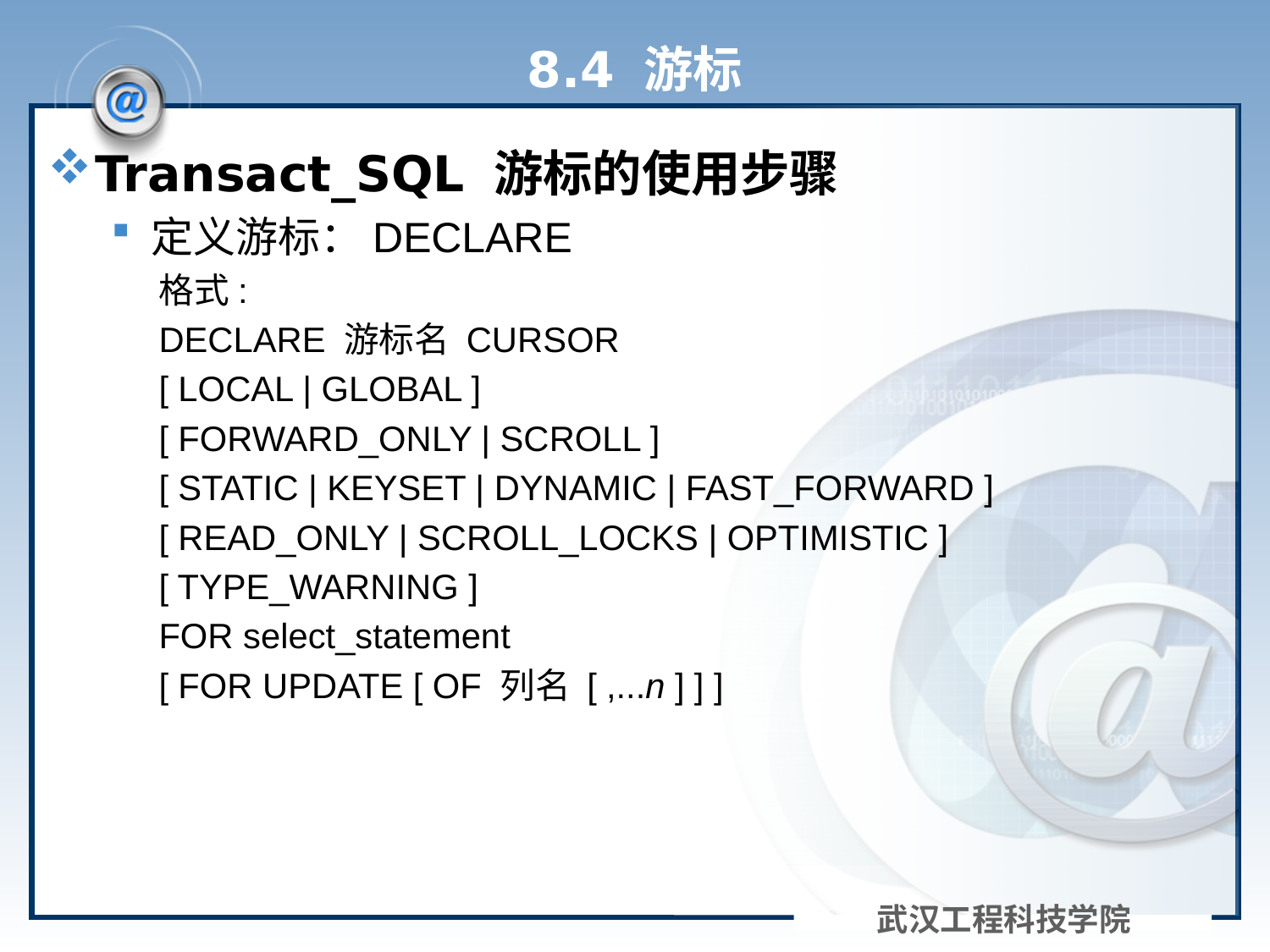

# 8.4 游标
Transact_SQL 游标的使用步骤
定义游标：DECLARE
格式:
DECLARE 游标名 CURSOR
[ LOCAL | GLOBAL ]
[ FORWARD_ONLY | SCROLL ]
[ STATIC | KEYSET | DYNAMIC | FAST_FORWARD ]
[ READ_ONLY | SCROLL_LOCKS | OPTIMISTIC ]
[ TYPE_WARNING ]
FOR select_statement
[ FOR UPDATE [ OF 列名 [ ,...n ] ] ]

武汉工程科技学院